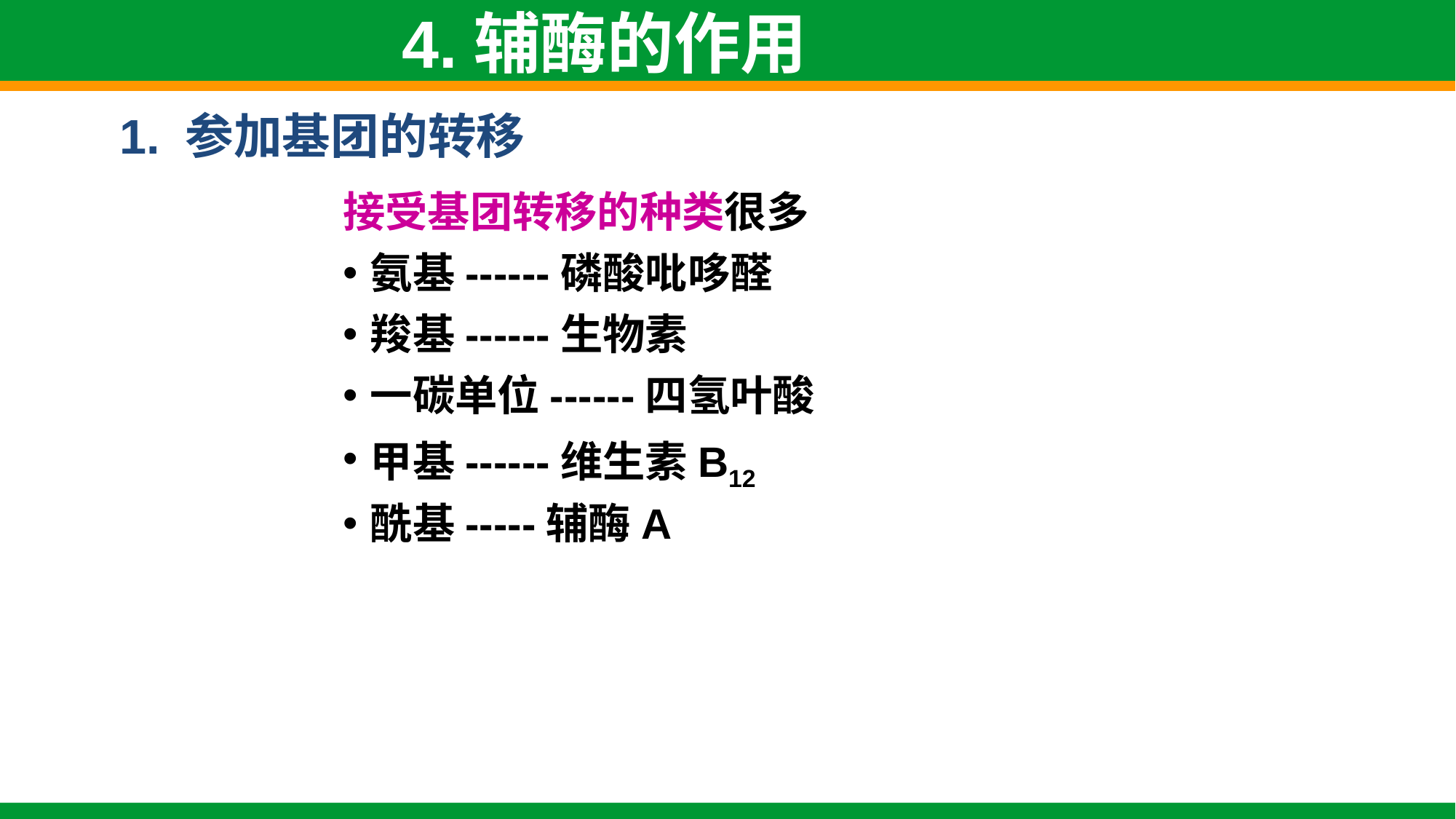

# 4.辅酶的作用
1. 参加基团的转移
接受基团转移的种类很多
氨基------磷酸吡哆醛
羧基------生物素
一碳单位------四氢叶酸
甲基------维生素B12
酰基-----辅酶A